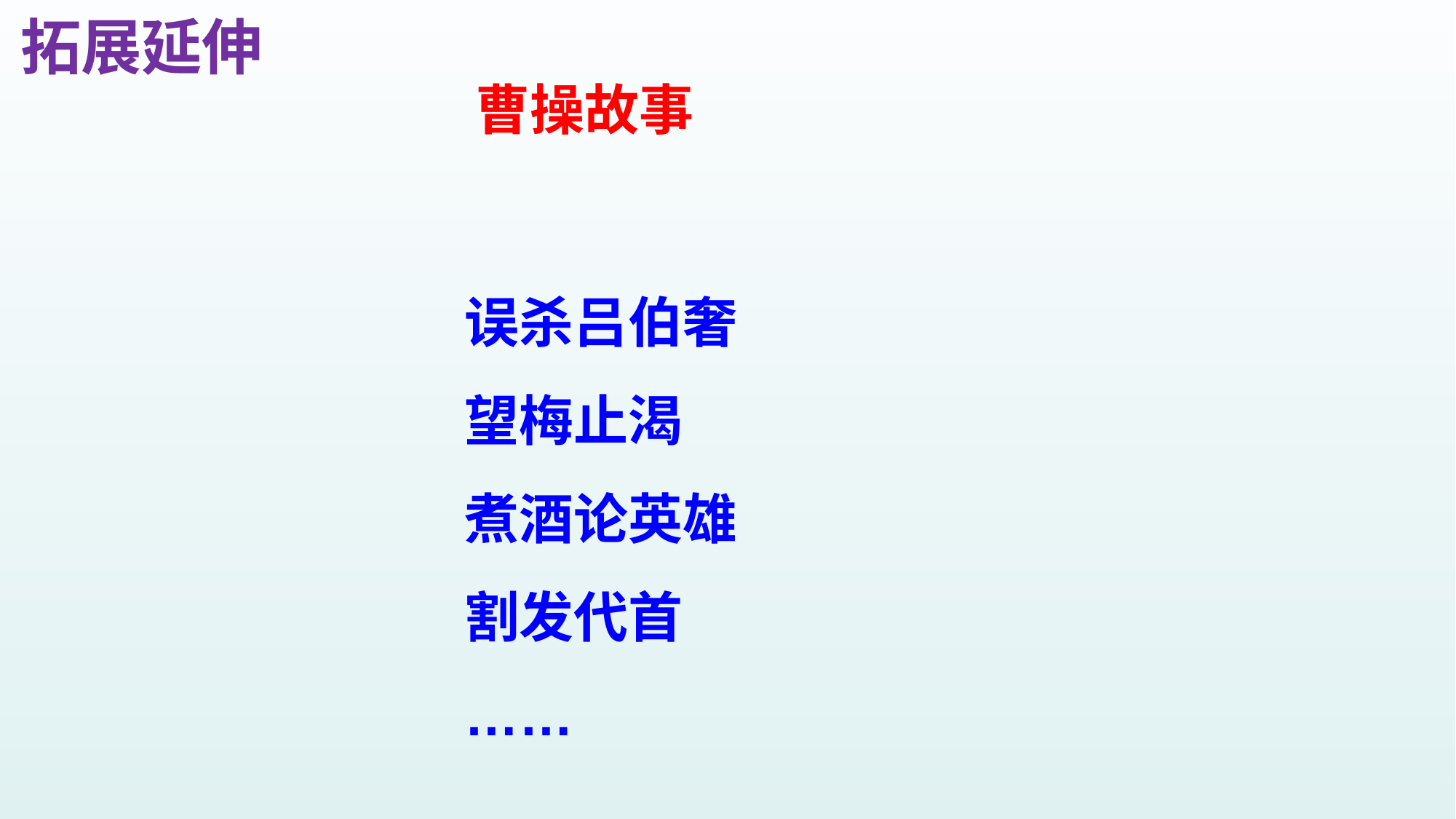

拓展延伸
曹操故事
误杀吕伯奢
望梅止渴
煮酒论英雄
割发代首
……